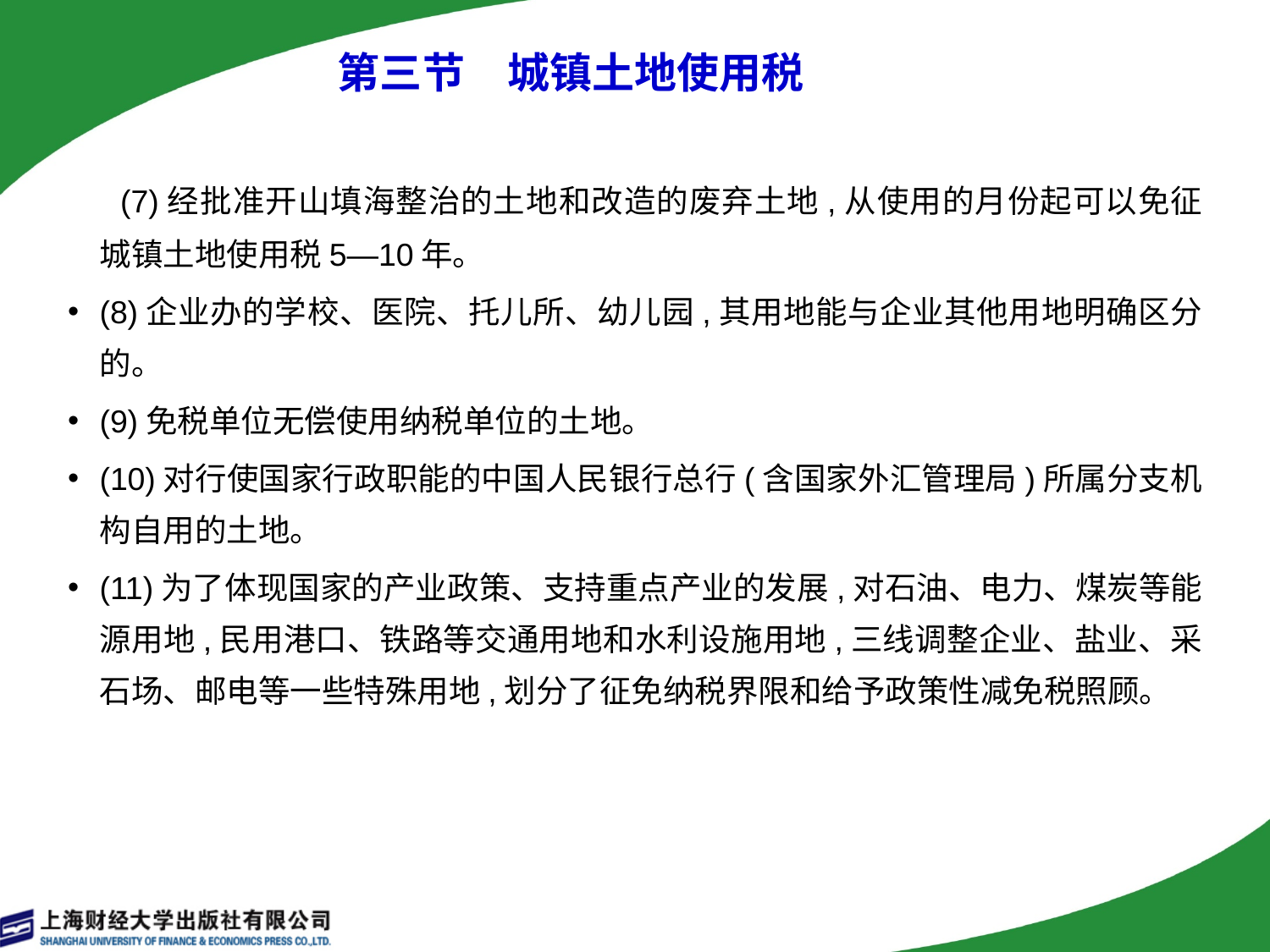

# 第三节　城镇土地使用税
  (7)经批准开山填海整治的土地和改造的废弃土地,从使用的月份起可以免征城镇土地使用税5—10年。
(8)企业办的学校、医院、托儿所、幼儿园,其用地能与企业其他用地明确区分的。
(9)免税单位无偿使用纳税单位的土地。
(10)对行使国家行政职能的中国人民银行总行(含国家外汇管理局)所属分支机构自用的土地。
(11)为了体现国家的产业政策、支持重点产业的发展,对石油、电力、煤炭等能源用地,民用港口、铁路等交通用地和水利设施用地,三线调整企业、盐业、采石场、邮电等一些特殊用地,划分了征免纳税界限和给予政策性减免税照顾。